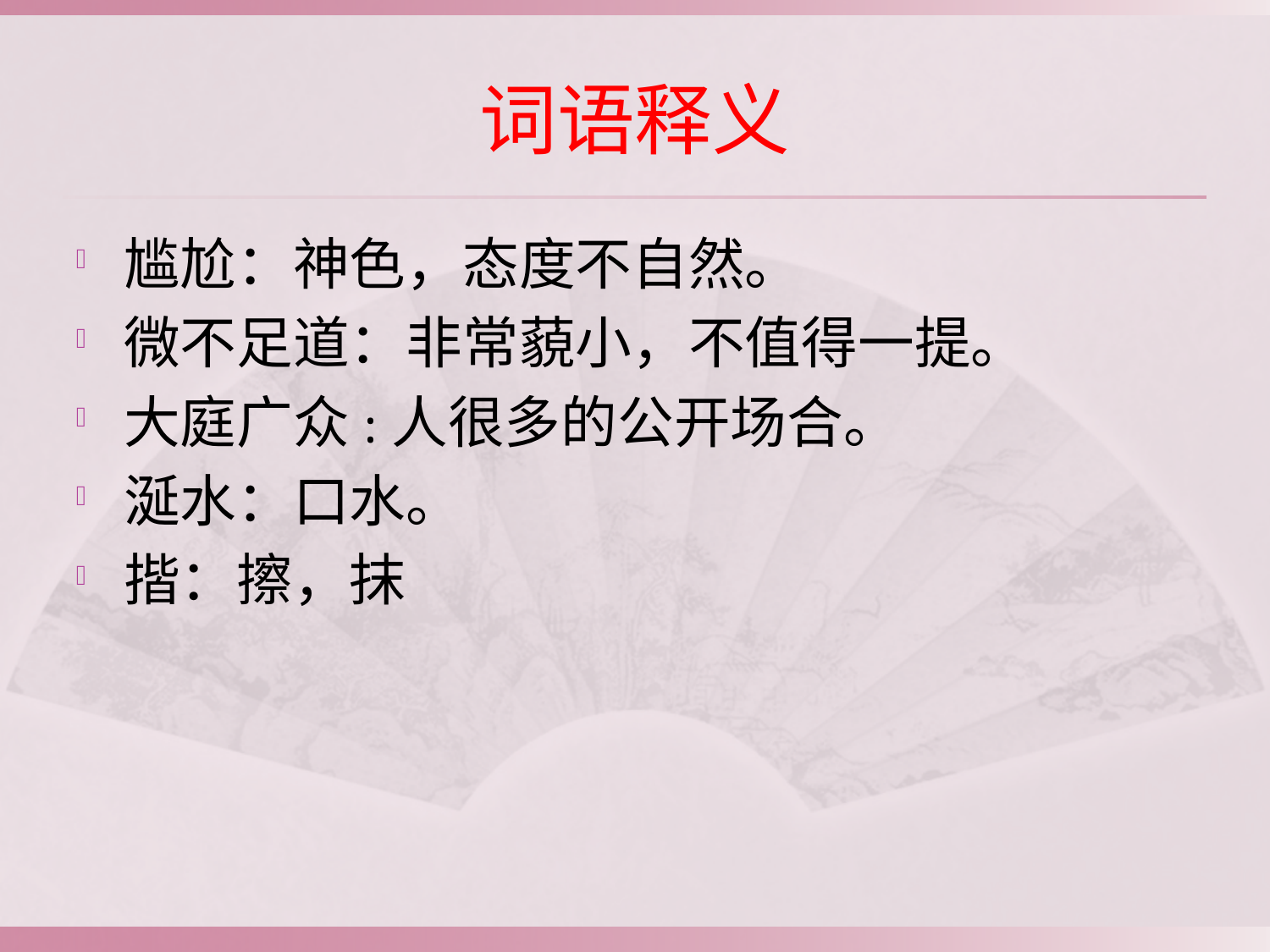

# 词语释义
尴尬：神色，态度不自然。
微不足道：非常藐小，不值得一提。
大庭广众:人很多的公开场合。
涎水：口水。
揩：擦，抹